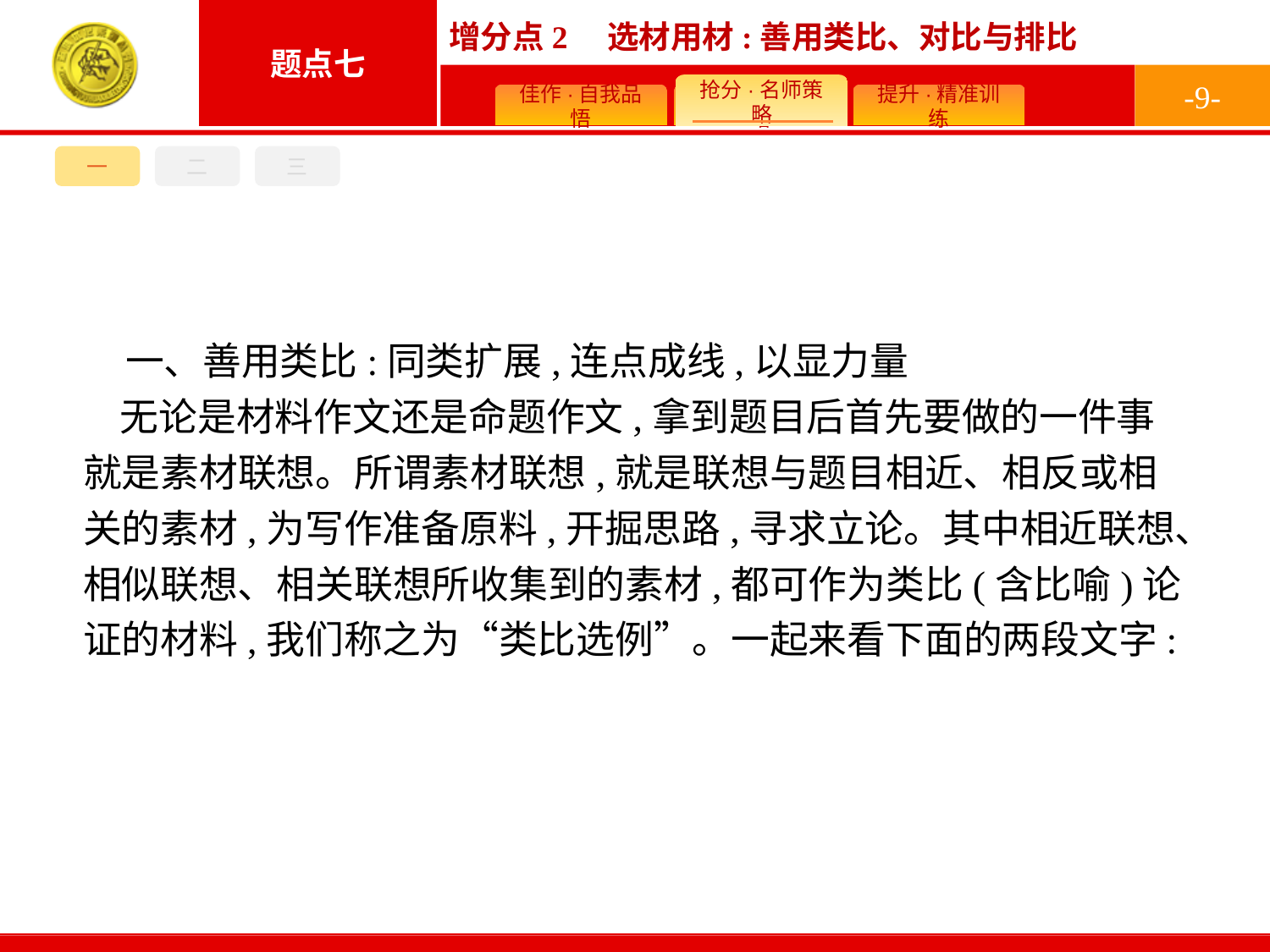

-9-
一
二
三
一、善用类比:同类扩展,连点成线,以显力量
无论是材料作文还是命题作文,拿到题目后首先要做的一件事就是素材联想。所谓素材联想,就是联想与题目相近、相反或相关的素材,为写作准备原料,开掘思路,寻求立论。其中相近联想、相似联想、相关联想所收集到的素材,都可作为类比(含比喻)论证的材料,我们称之为“类比选例”。一起来看下面的两段文字: